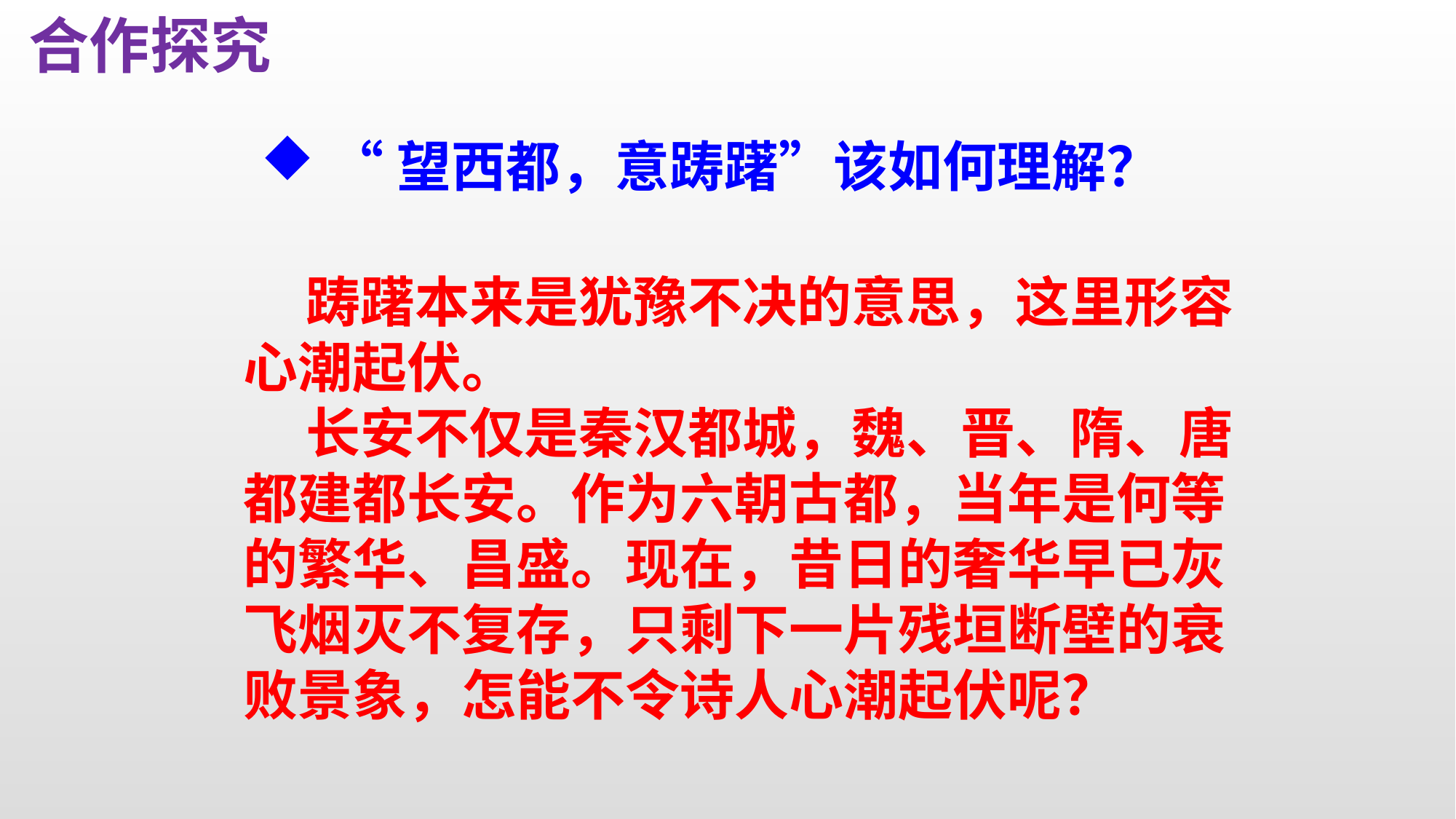

合作探究
“望西都，意踌躇”该如何理解？
    踌躇本来是犹豫不决的意思，这里形容心潮起伏。
    长安不仅是秦汉都城，魏、晋、隋、唐都建都长安。作为六朝古都，当年是何等的繁华、昌盛。现在，昔日的奢华早已灰飞烟灭不复存，只剩下一片残垣断壁的衰败景象，怎能不令诗人心潮起伏呢？